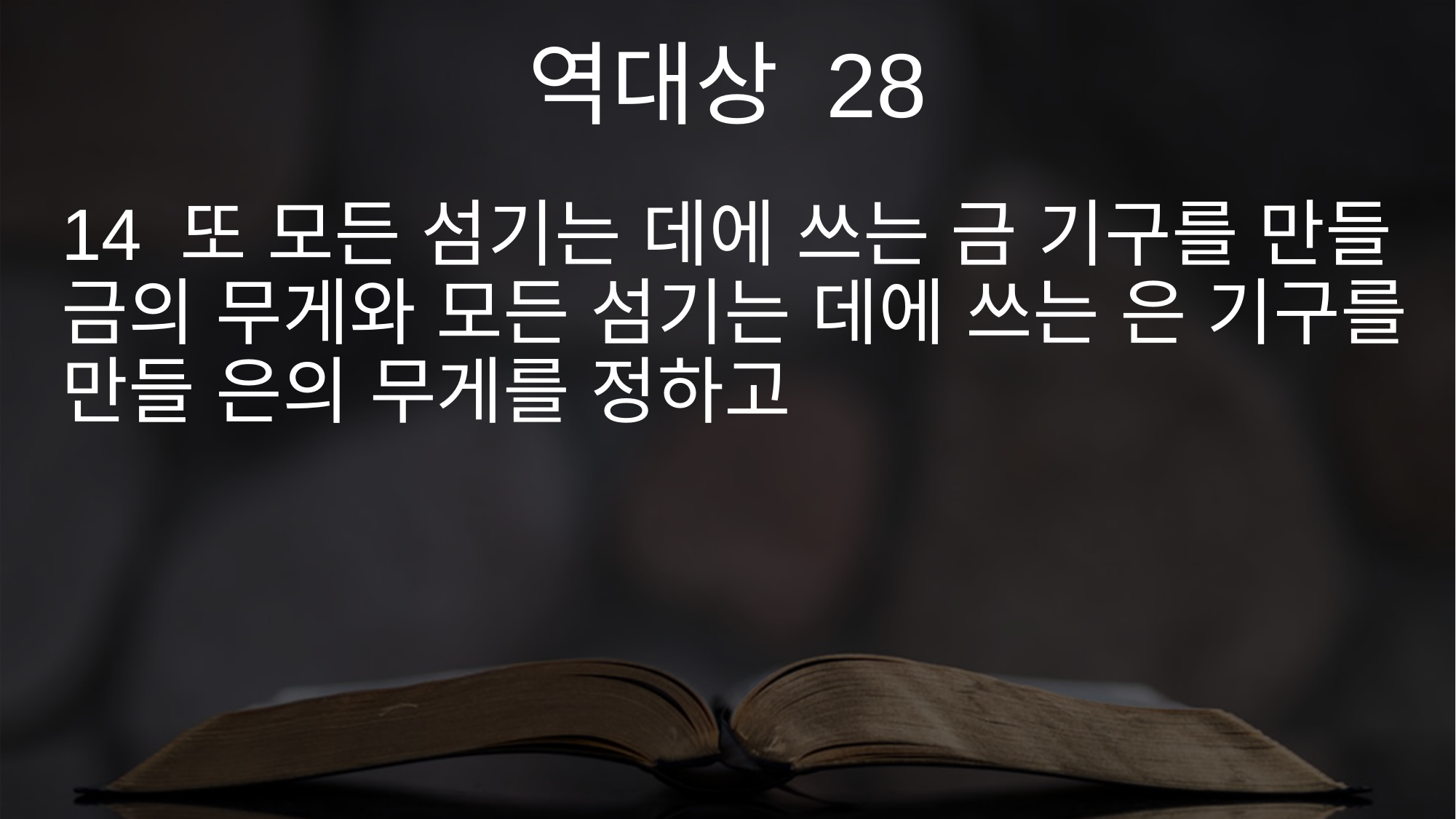

역대상 28
14 또 모든 섬기는 데에 쓰는 금 기구를 만들 금의 무게와 모든 섬기는 데에 쓰는 은 기구를 만들 은의 무게를 정하고